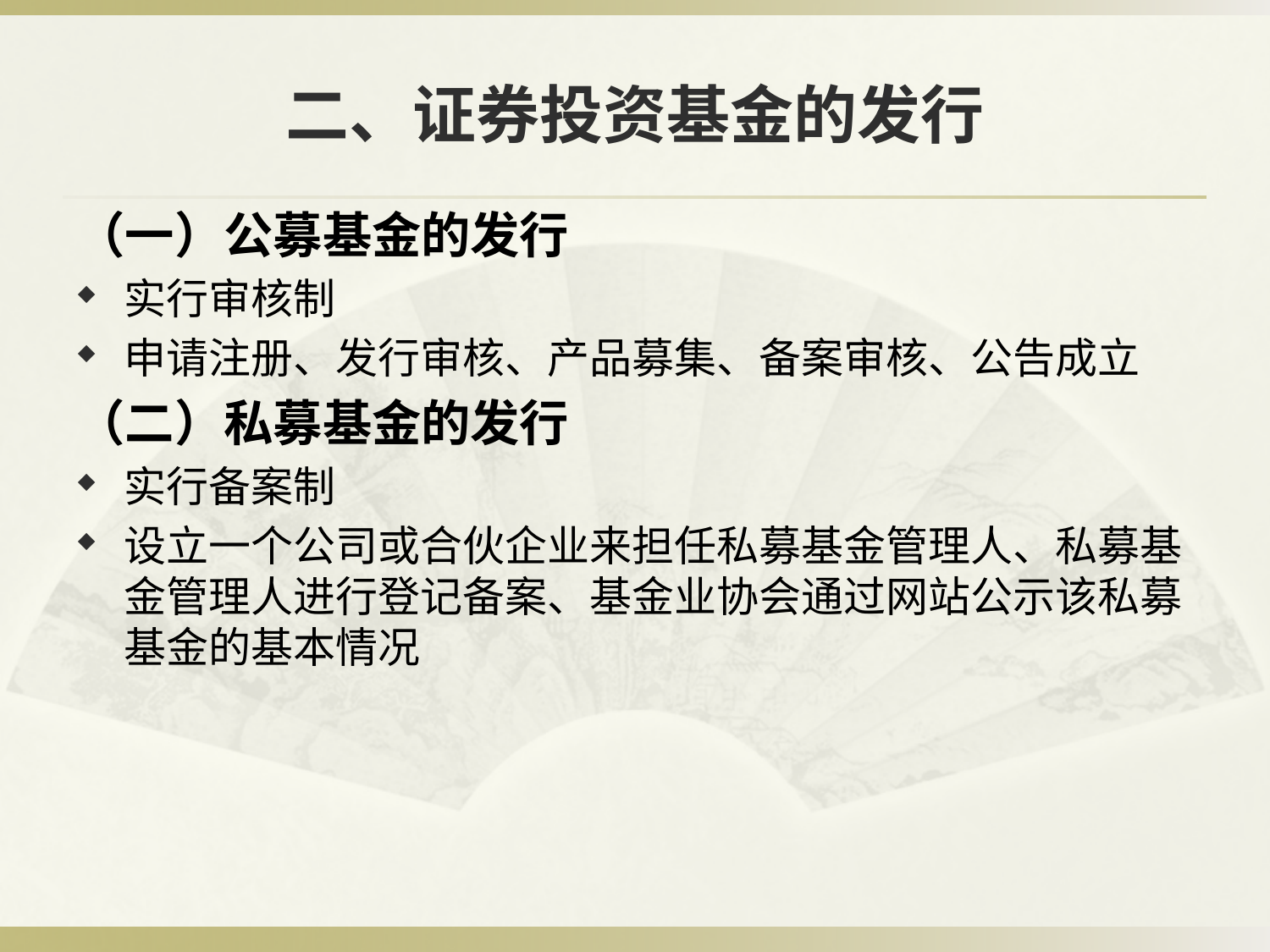

# 二、证券投资基金的发行
（一）公募基金的发行
实行审核制
申请注册、发行审核、产品募集、备案审核、公告成立
（二）私募基金的发行
实行备案制
设立一个公司或合伙企业来担任私募基金管理人、私募基金管理人进行登记备案、基金业协会通过网站公示该私募基金的基本情况